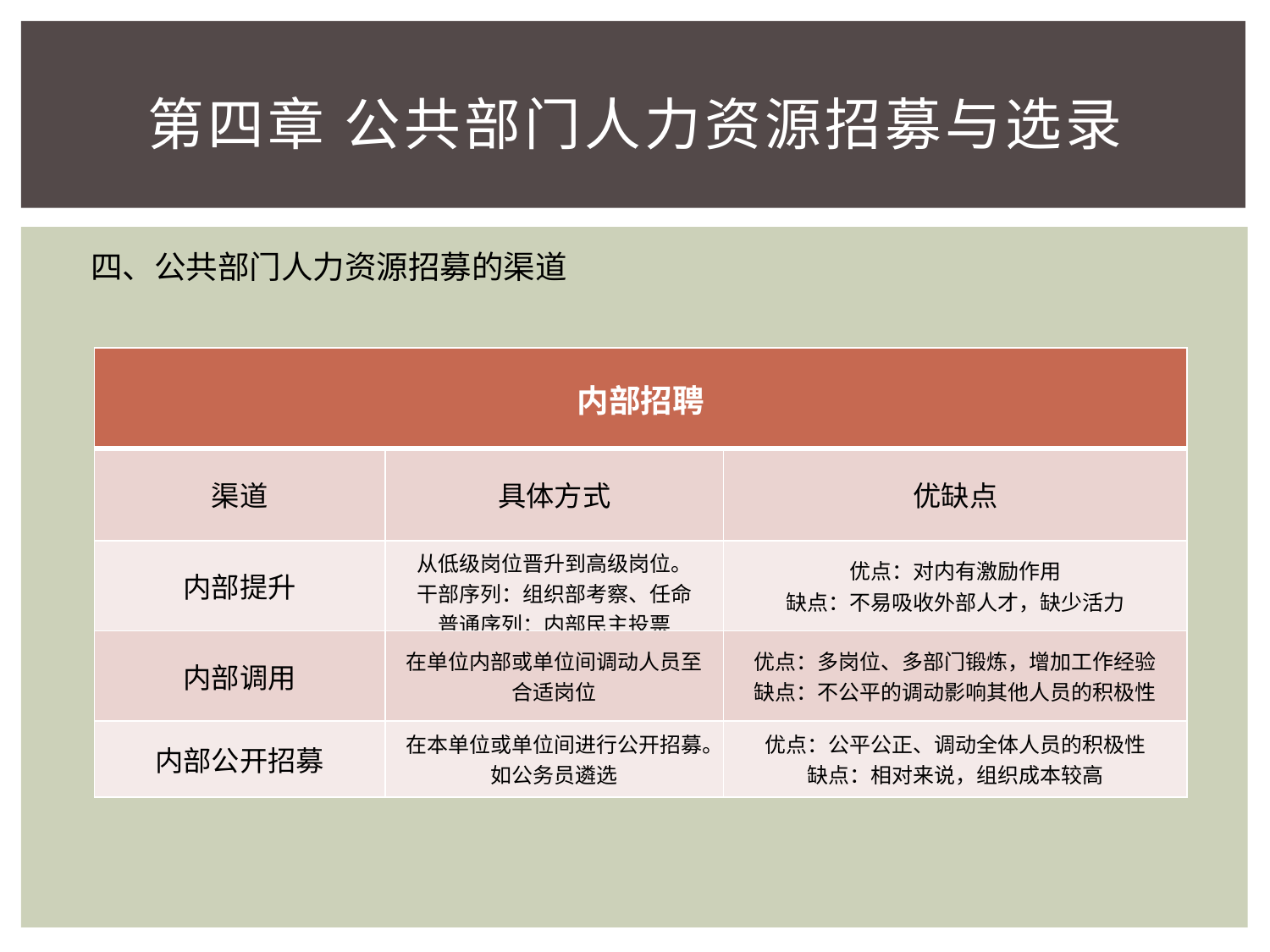

# 第四章 公共部门人力资源招募与选录
四、公共部门人力资源招募的渠道
| 内部招聘 |  |  |
| --- | --- | --- |
| 渠道 | 具体方式 | 优缺点 |
| 内部提升 | 从低级岗位晋升到高级岗位。 干部序列：组织部考察、任命 普通序列：内部民主投票 | 优点：对内有激励作用 缺点：不易吸收外部人才，缺少活力 |
| 内部调用 | 在单位内部或单位间调动人员至合适岗位 | 优点：多岗位、多部门锻炼，增加工作经验 缺点：不公平的调动影响其他人员的积极性 |
| 内部公开招募 | 在本单位或单位间进行公开招募。如公务员遴选 | 优点：公平公正、调动全体人员的积极性 缺点：相对来说，组织成本较高 |
30